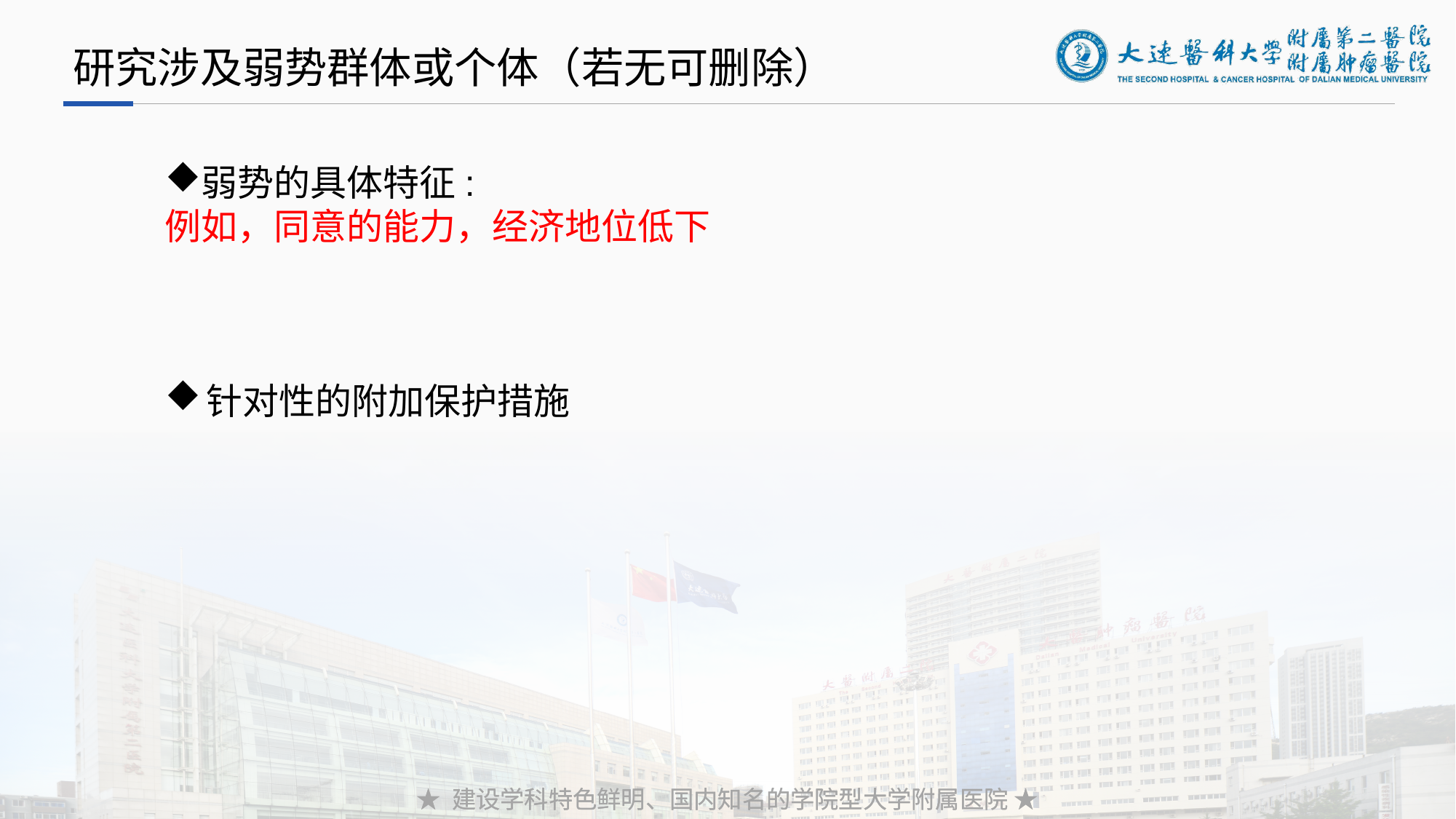

研究涉及弱势群体或个体（若无可删除）
弱势的具体特征:
例如，同意的能力，经济地位低下

针对性的附加保护措施

★ 建设学科特色鲜明、国内知名的学院型大学附属医院 ★